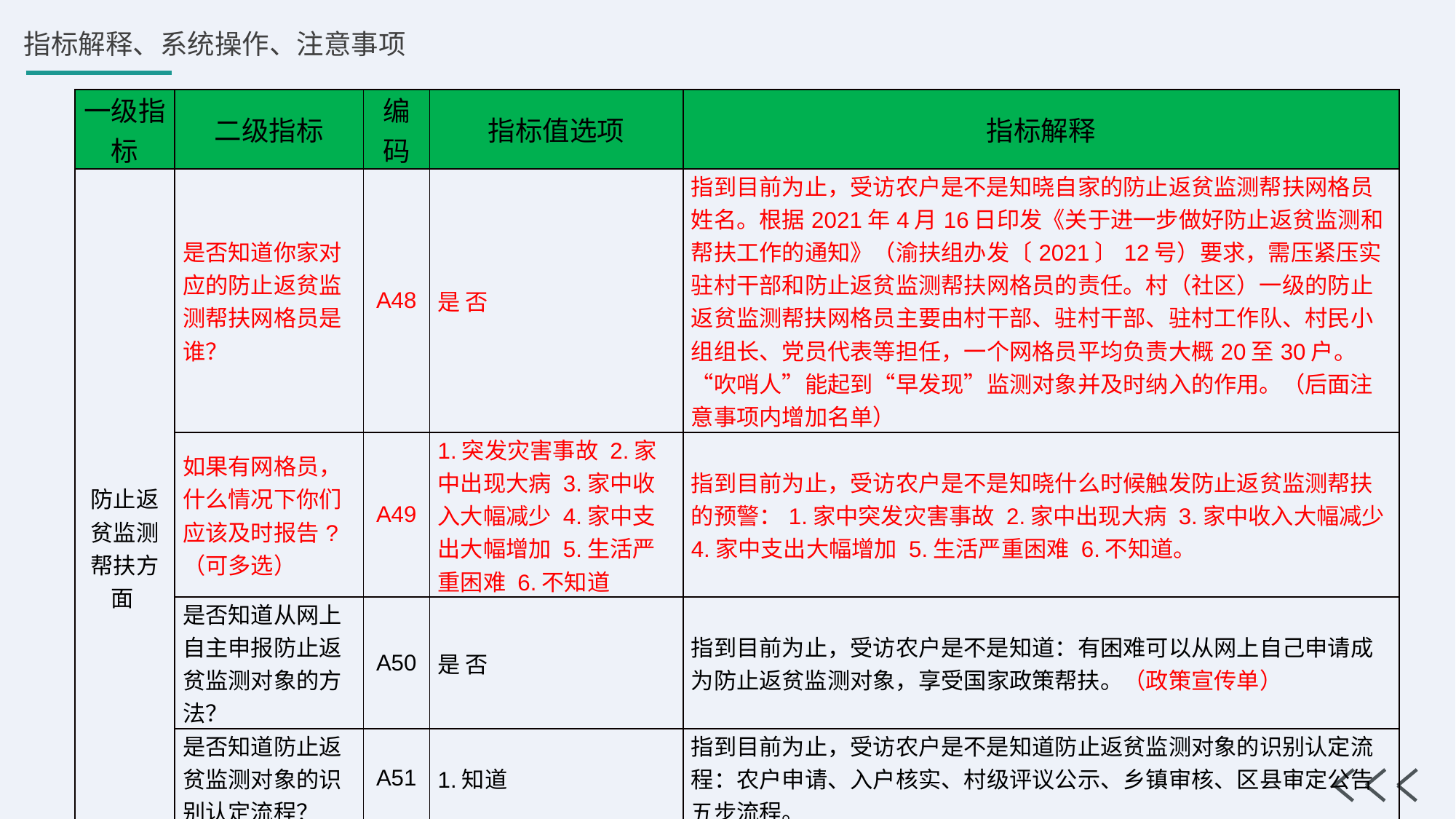

| 一级指标 | 二级指标 | 编码 | 指标值选项 | 指标解释 |
| --- | --- | --- | --- | --- |
| 防止返贫监测帮扶方面 | 是否知道你家对应的防止返贫监测帮扶网格员是谁？ | A48 | 是 否 | 指到目前为止，受访农户是不是知晓自家的防止返贫监测帮扶网格员姓名。根据2021年4月16日印发《关于进一步做好防止返贫监测和帮扶工作的通知》（渝扶组办发〔2021〕12号）要求，需压紧压实驻村干部和防止返贫监测帮扶网格员的责任。村（社区）一级的防止返贫监测帮扶网格员主要由村干部、驻村干部、驻村工作队、村民小组组长、党员代表等担任，一个网格员平均负责大概20至30户。“吹哨人”能起到“早发现”监测对象并及时纳入的作用。（后面注意事项内增加名单） |
|  | 如果有网格员，什么情况下你们应该及时报告?（可多选） | A49 | 1.突发灾害事故 2.家中出现大病 3.家中收入大幅减少 4.家中支出大幅增加 5.生活严重困难 6.不知道 | 指到目前为止，受访农户是不是知晓什么时候触发防止返贫监测帮扶的预警：1.家中突发灾害事故 2.家中出现大病 3.家中收入大幅减少 4.家中支出大幅增加 5.生活严重困难 6.不知道。 |
|  | 是否知道从网上自主申报防止返贫监测对象的方法？ | A50 | 是 否 | 指到目前为止，受访农户是不是知道：有困难可以从网上自己申请成为防止返贫监测对象，享受国家政策帮扶。（政策宣传单） |
|  | 是否知道防止返贫监测对象的识别认定流程？ | A51 | 1.知道 | 指到目前为止，受访农户是不是知道防止返贫监测对象的识别认定流程：农户申请、入户核实、村级评议公示、乡镇审核、区县审定公告五步流程。 |
|  | 若是监测对象，识别纳入系统时间为：（ 年 月） | A52 |  | 指受访农户，如果是监测对象，系统预先置入其识别纳入系统的时间（年月），不需填写。 |